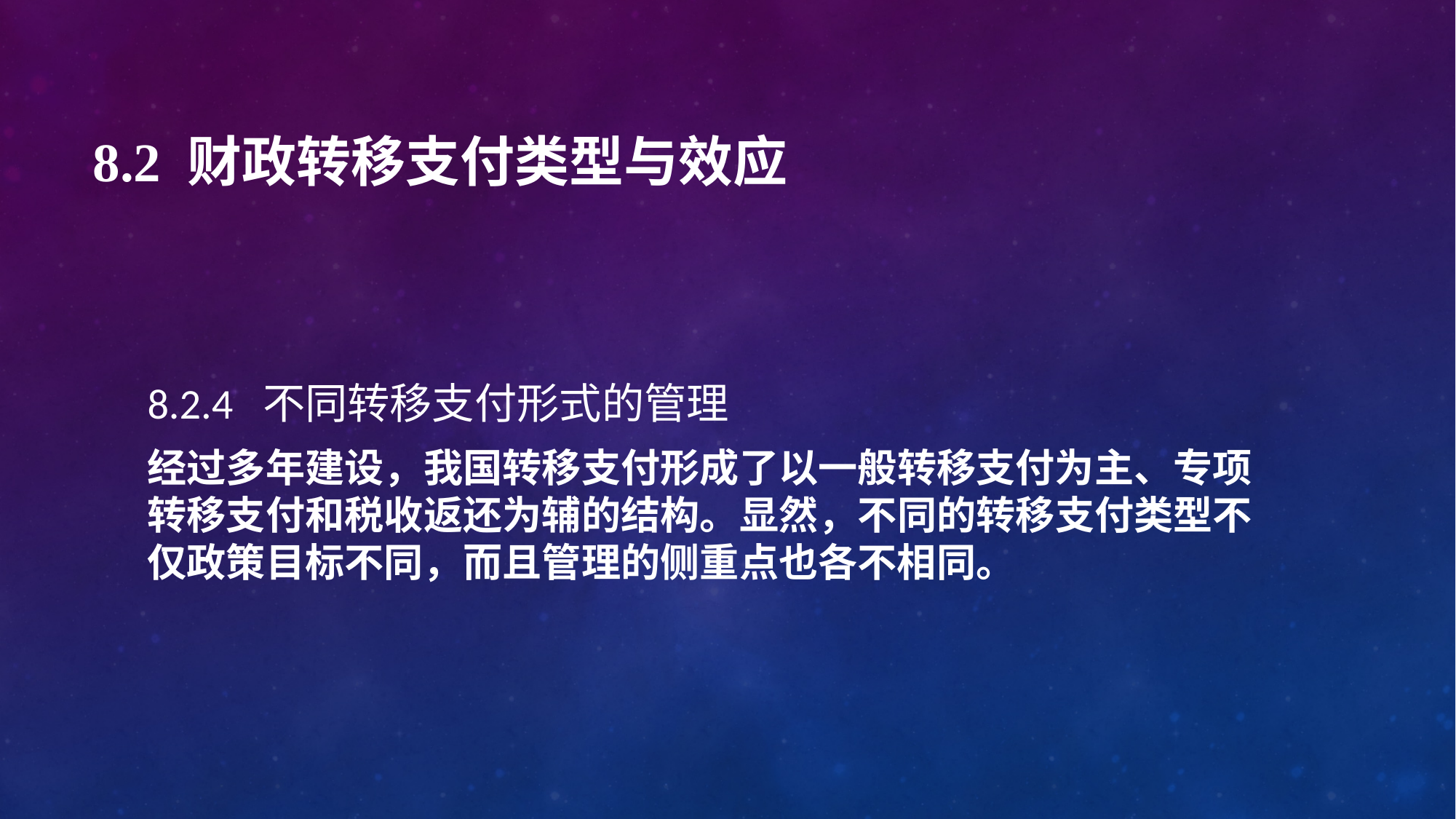

# 8.2 财政转移支付类型与效应
8.2.4  不同转移支付形式的管理
经过多年建设，我国转移支付形成了以一般转移支付为主、专项转移支付和税收返还为辅的结构。显然，不同的转移支付类型不仅政策目标不同，而且管理的侧重点也各不相同。